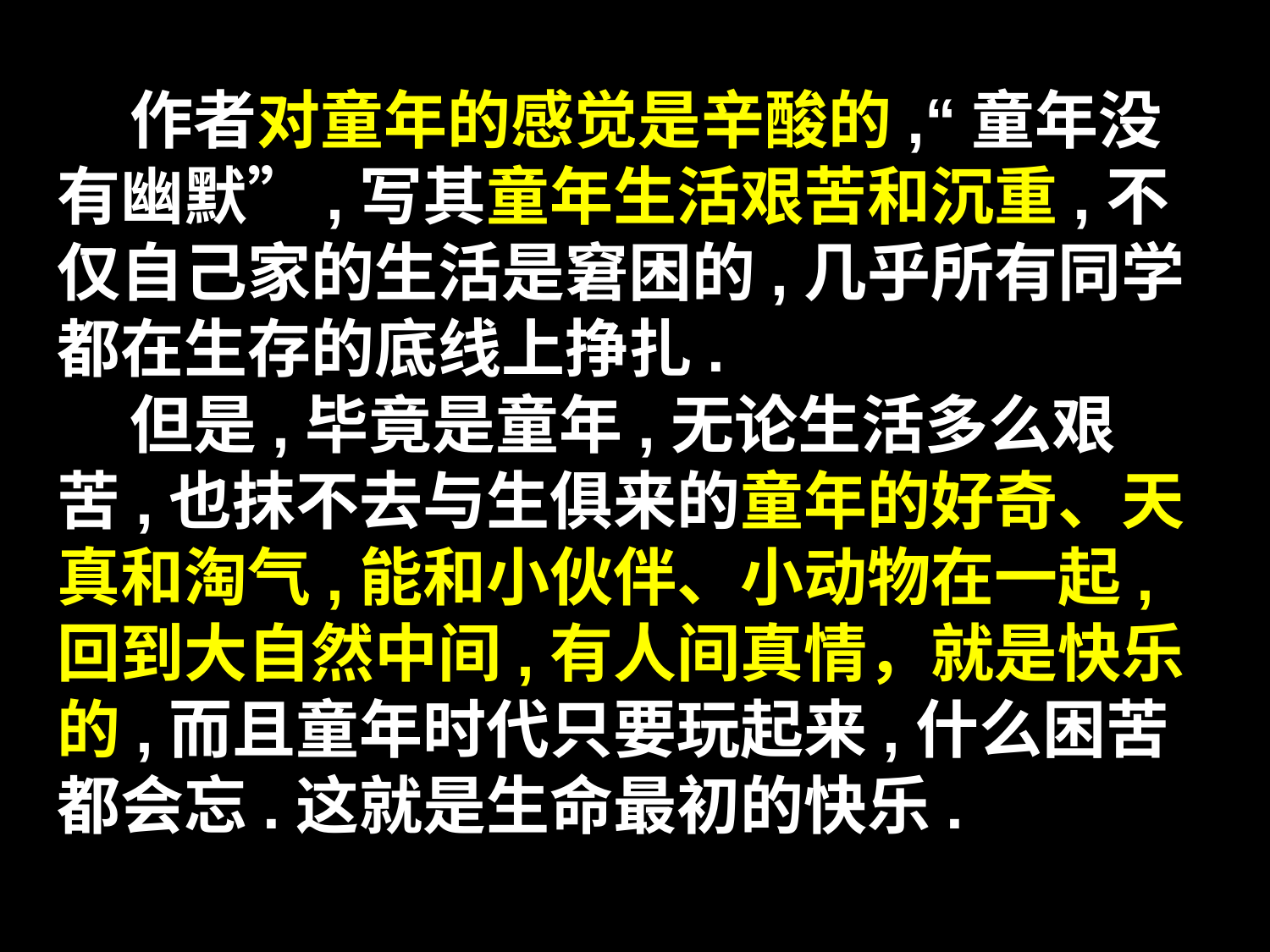

作者对童年的感觉是辛酸的,“童年没有幽默”,写其童年生活艰苦和沉重,不仅自己家的生活是窘困的,几乎所有同学都在生存的底线上挣扎.
    但是,毕竟是童年,无论生活多么艰苦,也抹不去与生俱来的童年的好奇、天真和淘气,能和小伙伴、小动物在一起,回到大自然中间,有人间真情，就是快乐的,而且童年时代只要玩起来,什么困苦都会忘.这就是生命最初的快乐.